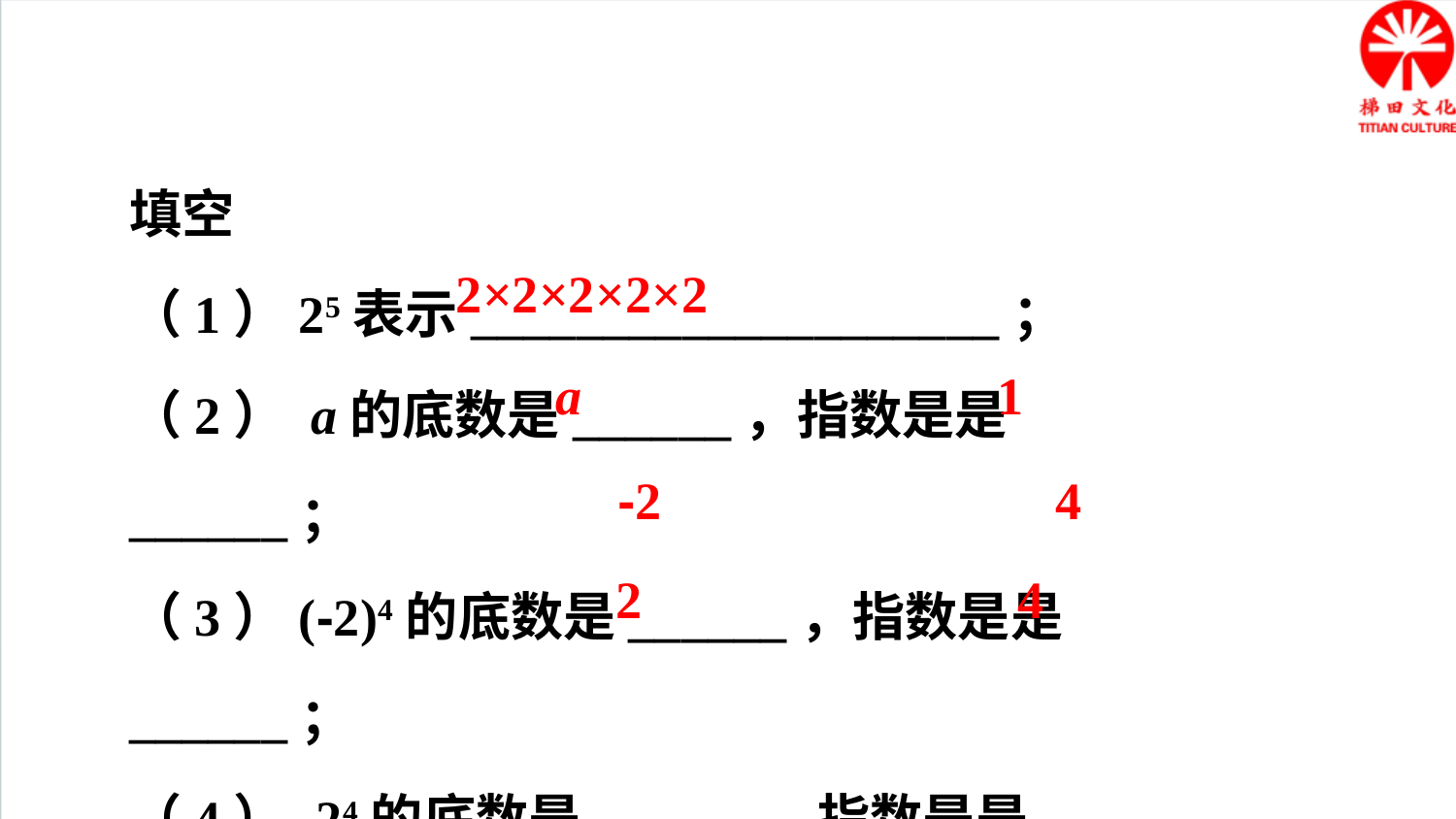

填空
（1）25表示____________________；
（2） a的底数是______，指数是是______；
（3）(-2)4的底数是______，指数是是______；
（4）-24的底数是______，指数是是______。
2×2×2×2×2
a
1
-2
4
2
4